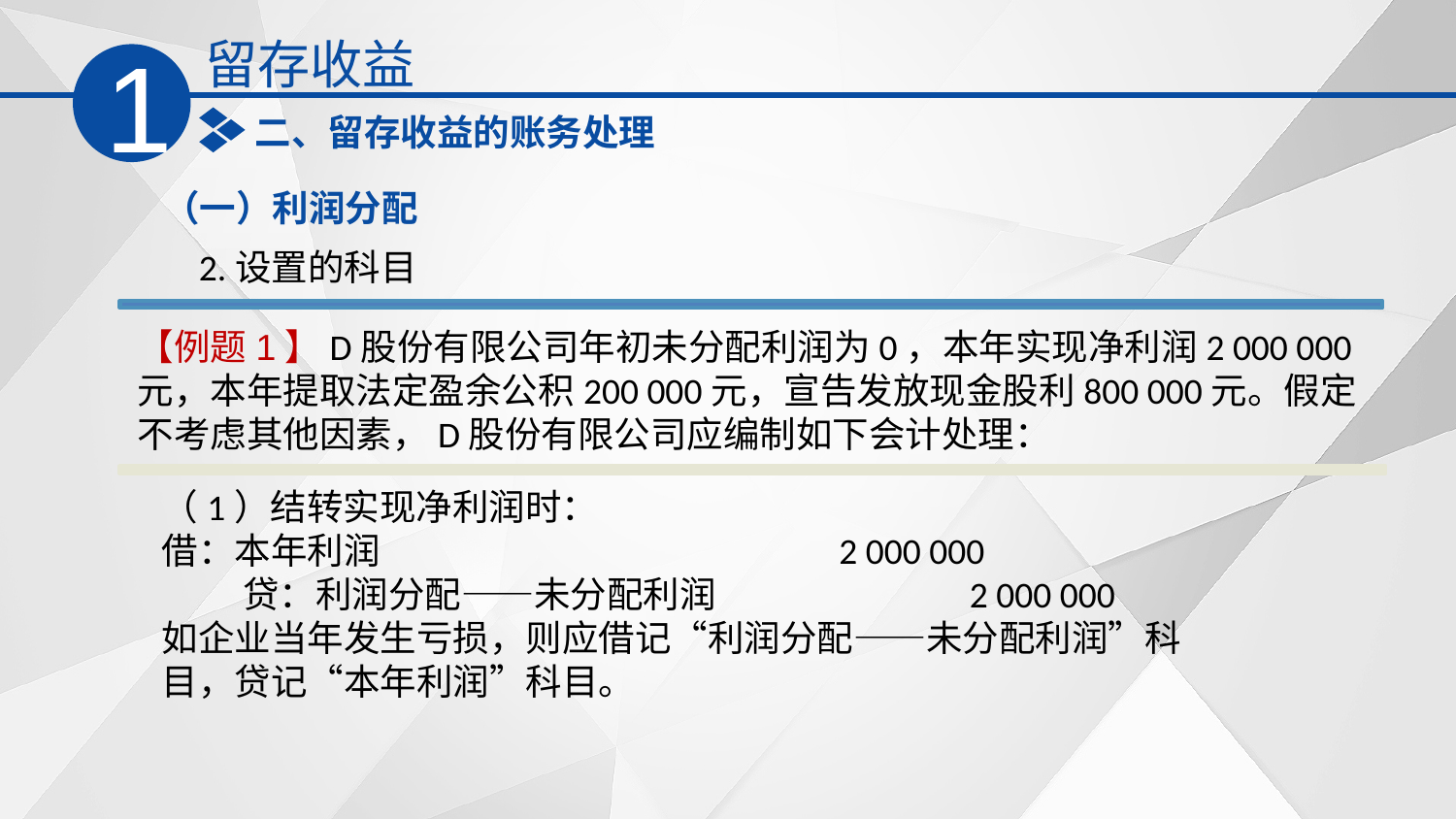

留存收益
1

二、留存收益的账务处理

（一）利润分配
2.设置的科目

【例题1】D股份有限公司年初未分配利润为0，本年实现净利润2 000 000元，本年提取法定盈余公积200 000元，宣告发放现金股利800 000元。假定不考虑其他因素，D股份有限公司应编制如下会计处理：

（1）结转实现净利润时：
借：本年利润　　　　　　　　　　　      2 000 000
　　 贷：利润分配——未分配利润　　　　            2 000 000
如企业当年发生亏损，则应借记“利润分配——未分配利润”科目，贷记“本年利润”科目。